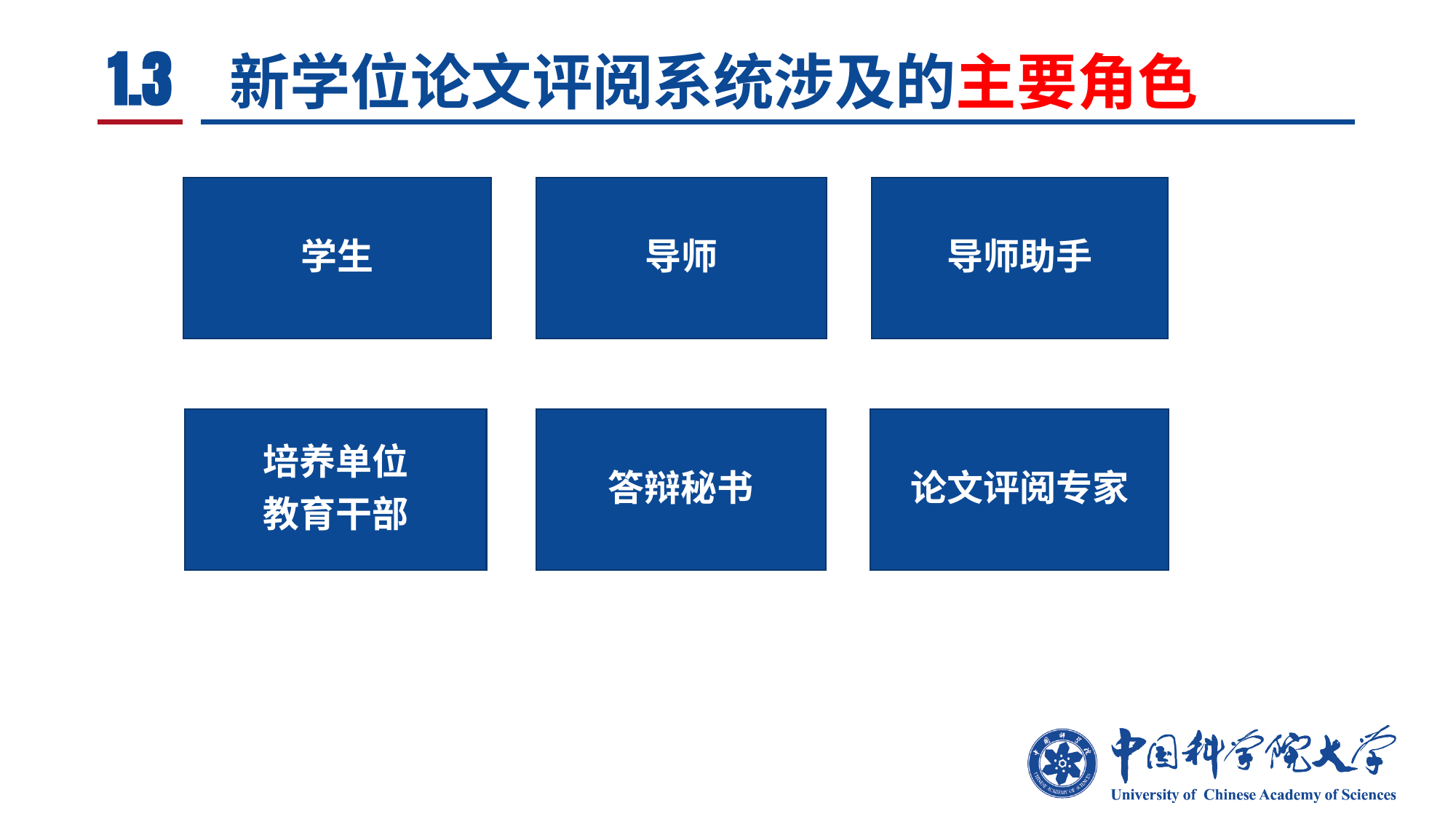

# 1.3   新学位论文评阅系统涉及的主要角色

学生

导师

导师助手

培养单位
教育干部
答辩秘书
论文评阅专家